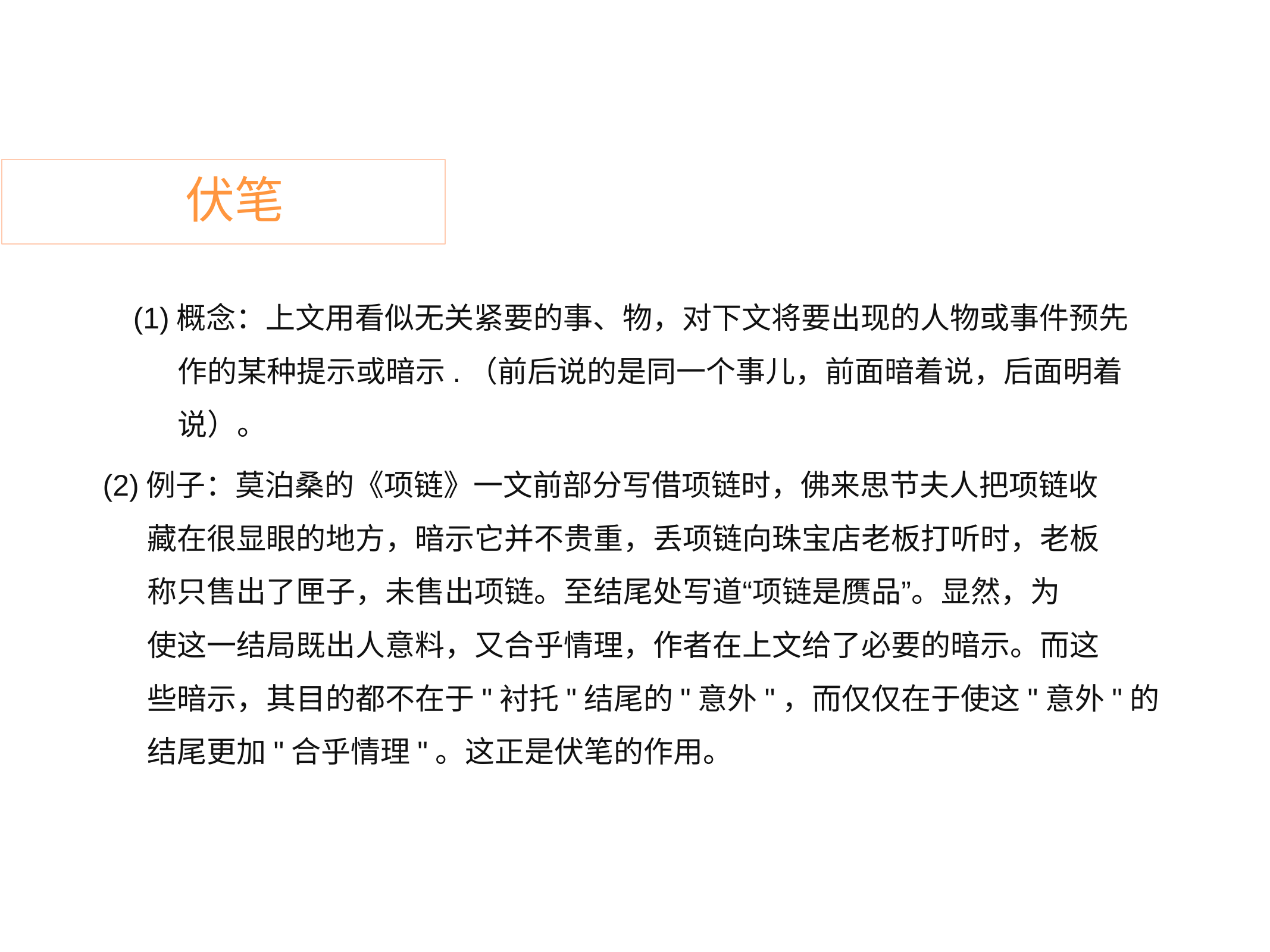

伏笔
(1)概念：上文用看似无关紧要的事、物，对下文将要出现的人物或事件预先

	作的某种提示或暗示.（前后说的是同一个事儿，前面暗着说，后面明着

	说）。
(2)例子：莫泊桑的《项链》一文前部分写借项链时，佛来思节夫人把项链收

	藏在很显眼的地方，暗示它并不贵重，丢项链向珠宝店老板打听时，老板

	称只售出了匣子，未售出项链。至结尾处写道“项链是赝品”。显然，为

	使这一结局既出人意料，又合乎情理，作者在上文给了必要的暗示。而这

	些暗示，其目的都不在于"衬托"结尾的"意外"，而仅仅在于使这"意外"的

	结尾更加"合乎情理"。这正是伏笔的作用。